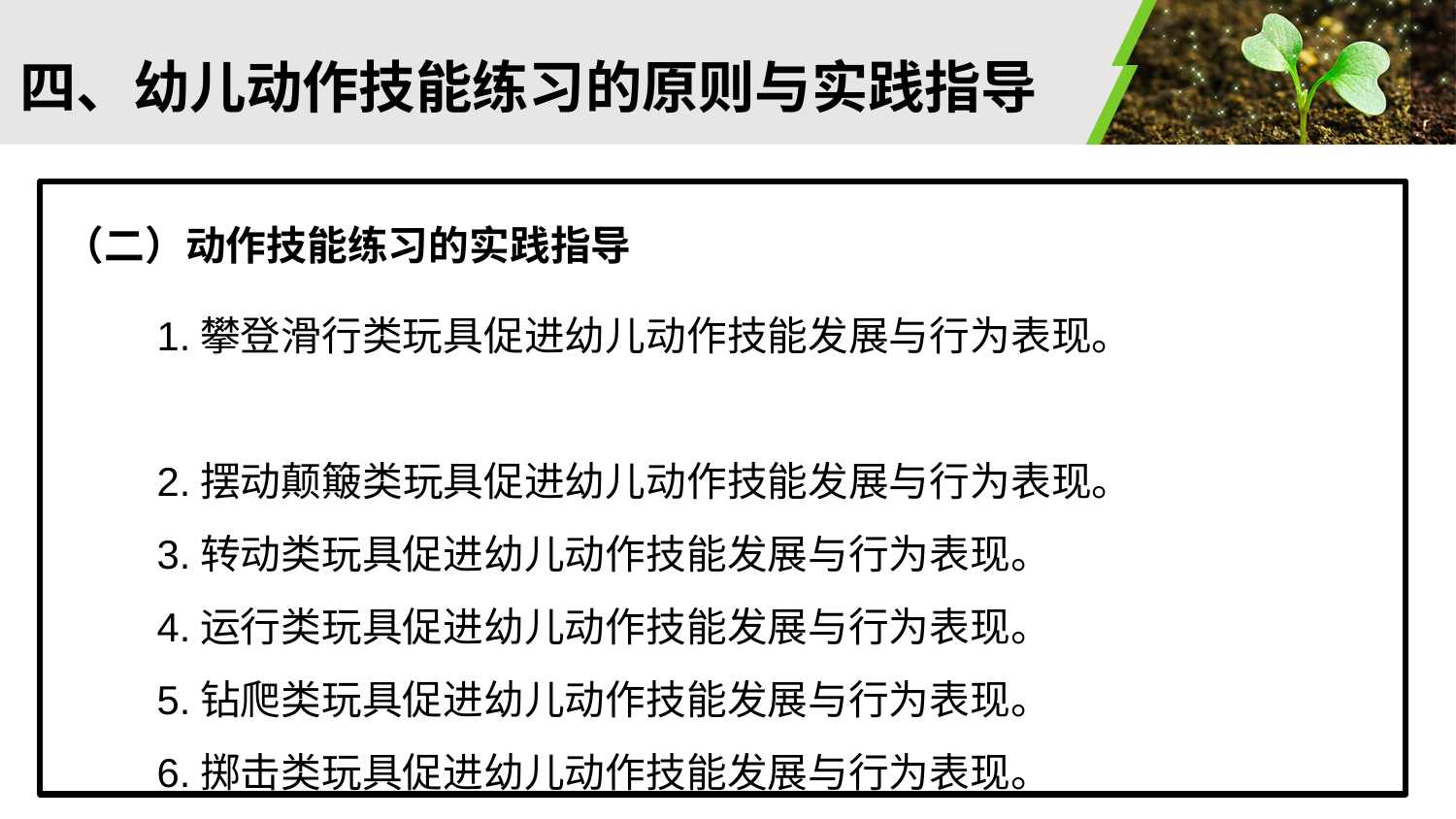

#
四、幼儿动作技能练习的原则与实践指导

（二）动作技能练习的实践指导
1.攀登滑行类玩具促进幼儿动作技能发展与行为表现。
2.摆动颠簸类玩具促进幼儿动作技能发展与行为表现。
3.转动类玩具促进幼儿动作技能发展与行为表现。
4.运行类玩具促进幼儿动作技能发展与行为表现。
5.钻爬类玩具促进幼儿动作技能发展与行为表现。
6.掷击类玩具促进幼儿动作技能发展与行为表现。